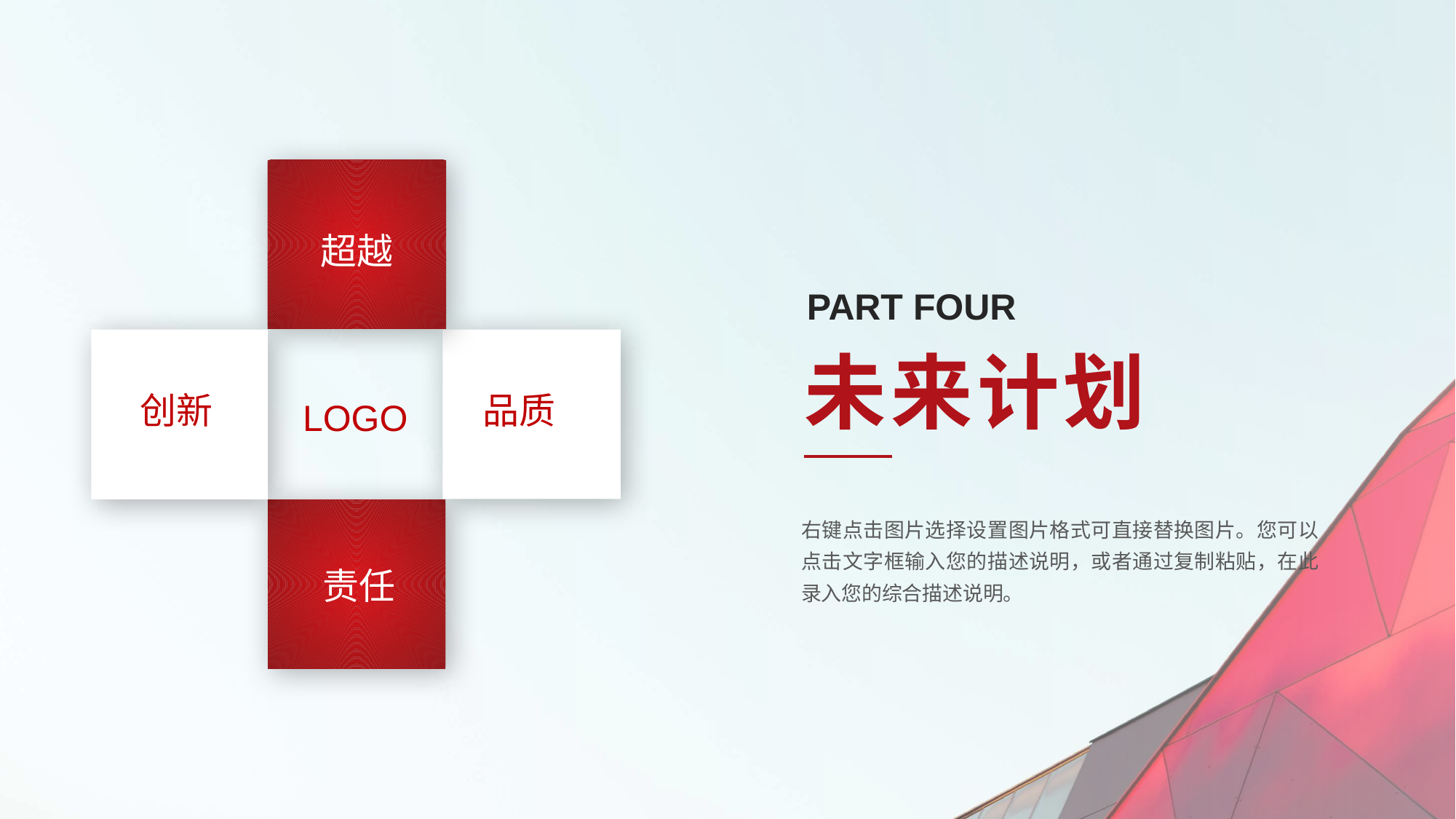

超越

创新
品质
LOGO

责任
PART FOUR
未来计划
右键点击图片选择设置图片格式可直接替换图片。您可以点击文字框输入您的描述说明，或者通过复制粘贴，在此录入您的综合描述说明。